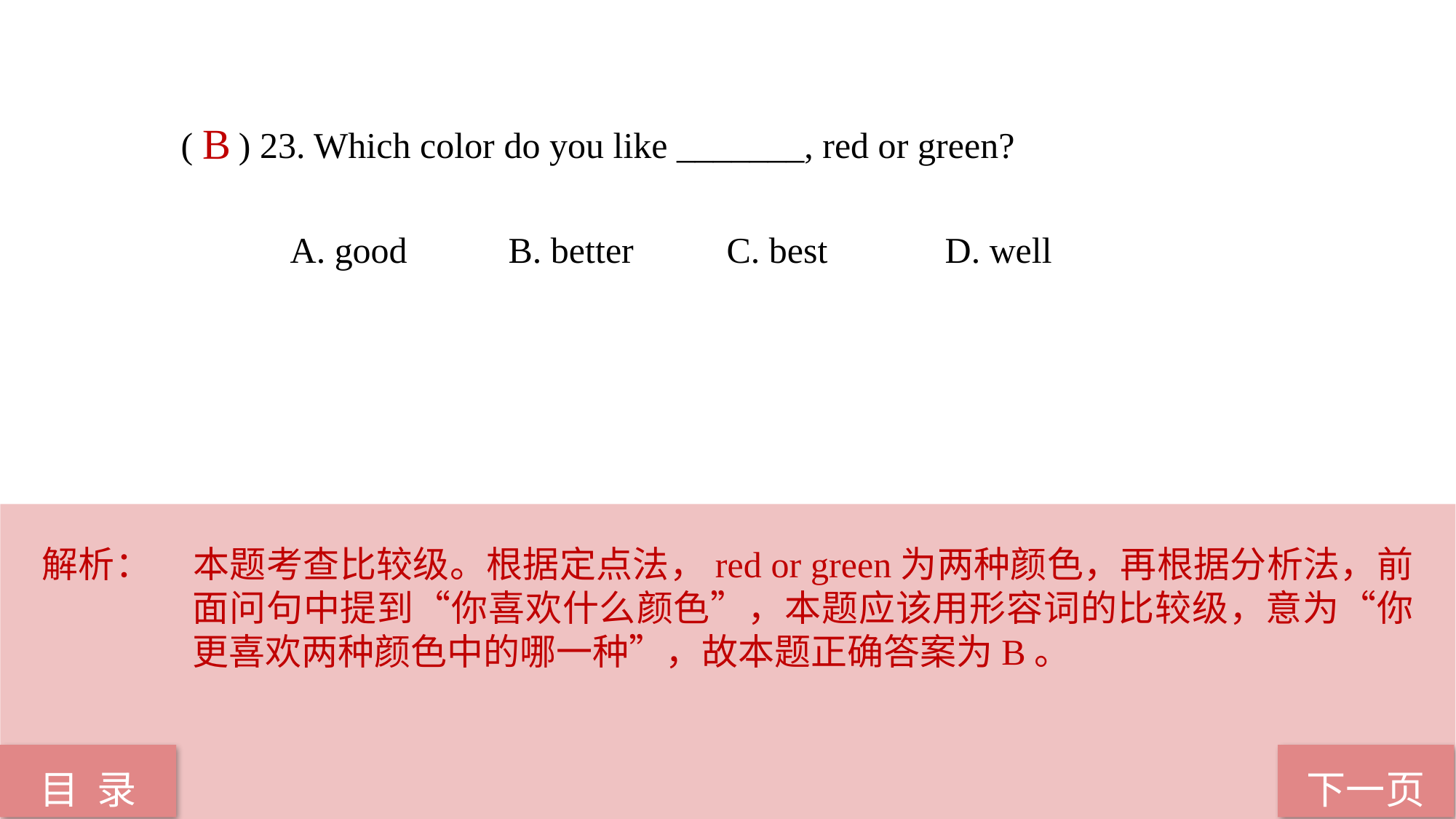

(     ) 23. Which color do you like _______, red or green?

	A. good 	B. better 	C. best 	D. well
B
解析：	本题考查比较级。根据定点法，red or green为两种颜色，再根据分析法，前面问句中提到“你喜欢什么颜色”，本题应该用形容词的比较级，意为“你更喜欢两种颜色中的哪一种”，故本题正确答案为B。